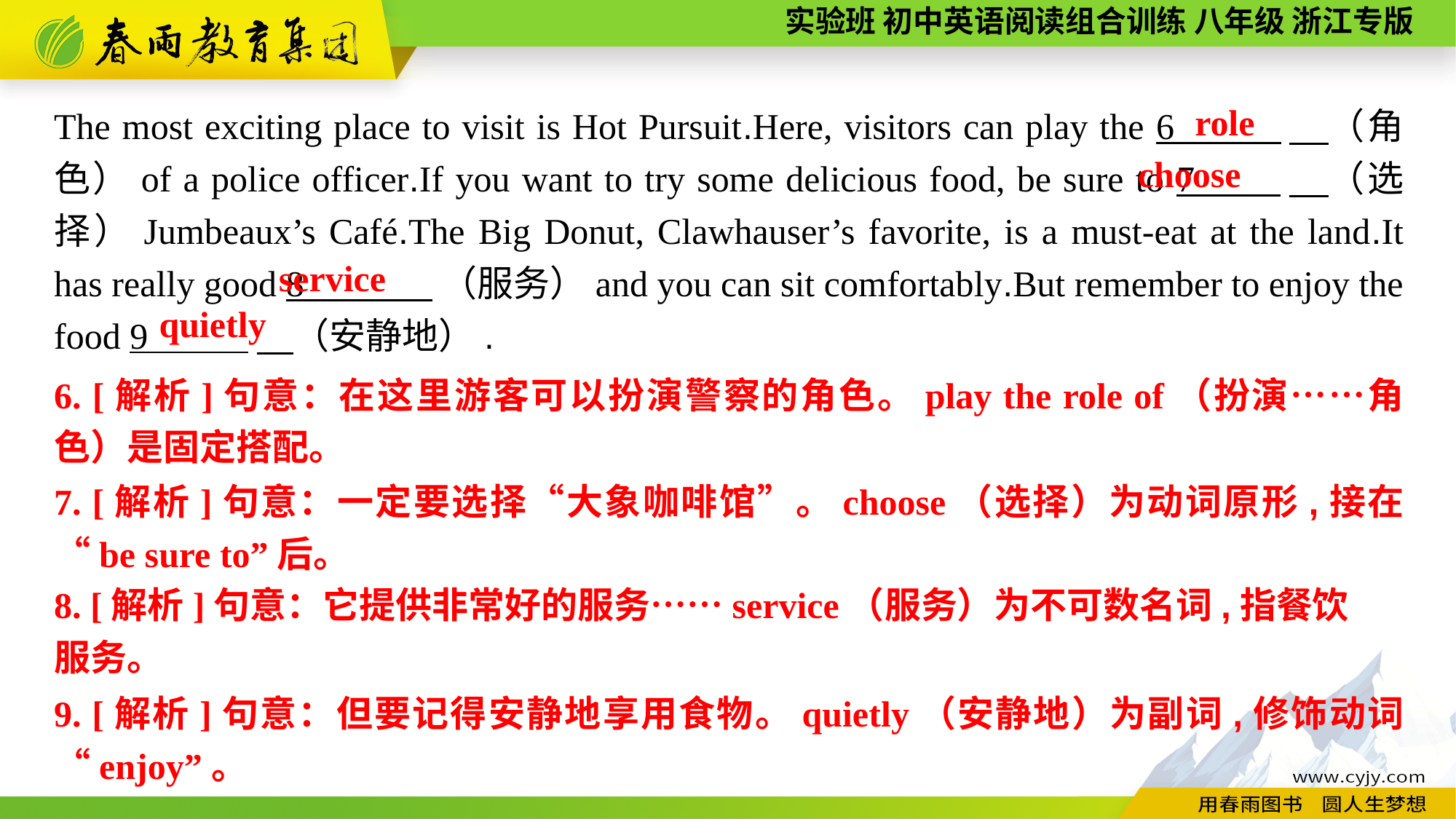

The most exciting place to visit is Hot Pursuit.Here, visitors can play the 6         　（角色）of a police officer.If you want to try some delicious food, be sure to 7       　（选择）Jumbeaux’s Café.The Big Donut, Clawhauser’s favorite, is a must-eat at the land.It has really good 8              （服务）and you can sit comfortably.But remember to enjoy the food 9           　（安静地）.
role
choose
service
quietly
6. [解析]句意：在这里游客可以扮演警察的角色。play the role of（扮演……角色）是固定搭配。
7. [解析]句意：一定要选择“大象咖啡馆”。choose（选择）为动词原形,接在“be sure to”后。
8. [解析]句意：它提供非常好的服务……service（服务）为不可数名词,指餐饮
服务。
9. [解析]句意：但要记得安静地享用食物。quietly（安静地）为副词,修饰动词“enjoy”。